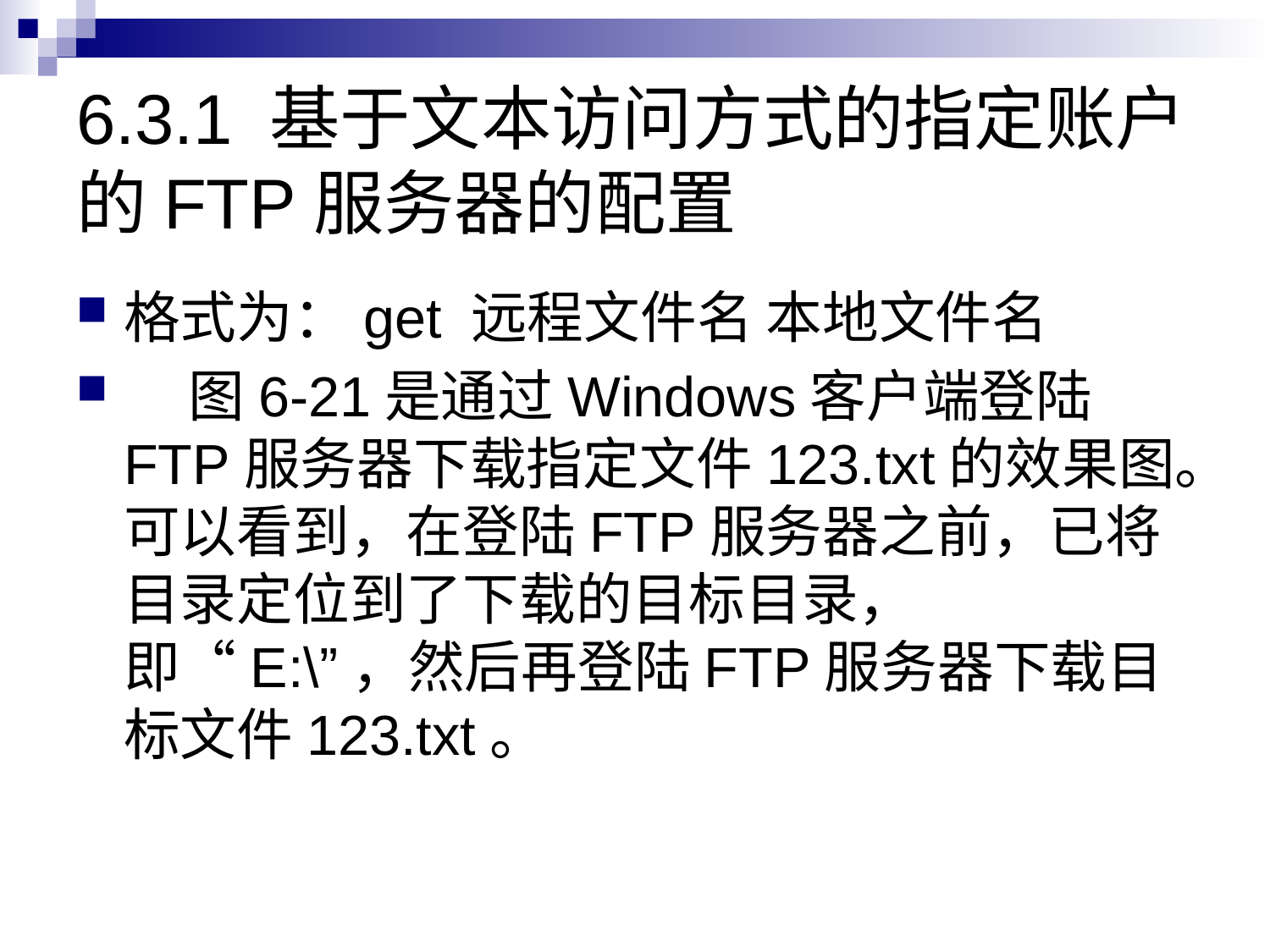

# 6.3.1 基于文本访问方式的指定账户的FTP服务器的配置
格式为：get 远程文件名 本地文件名
    图6-21是通过Windows客户端登陆FTP服务器下载指定文件123.txt的效果图。可以看到，在登陆FTP服务器之前，已将目录定位到了下载的目标目录，即“E:\”，然后再登陆FTP服务器下载目标文件123.txt。